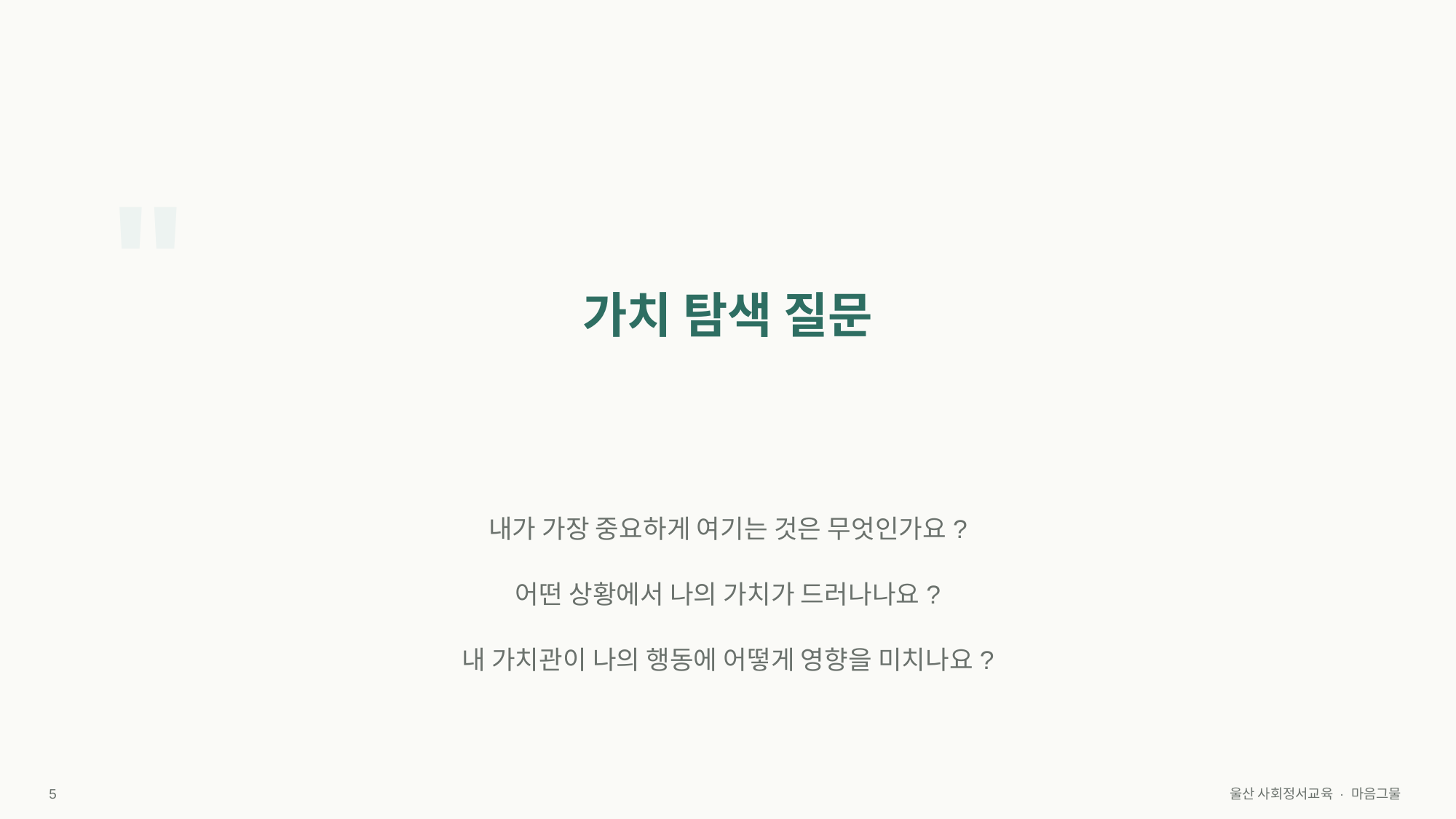

"
가치 탐색 질문
내가 가장 중요하게 여기는 것은 무엇인가요?
어떤 상황에서 나의 가치가 드러나나요?
내 가치관이 나의 행동에 어떻게 영향을 미치나요?
5
울산 사회정서교육 · 마음그물